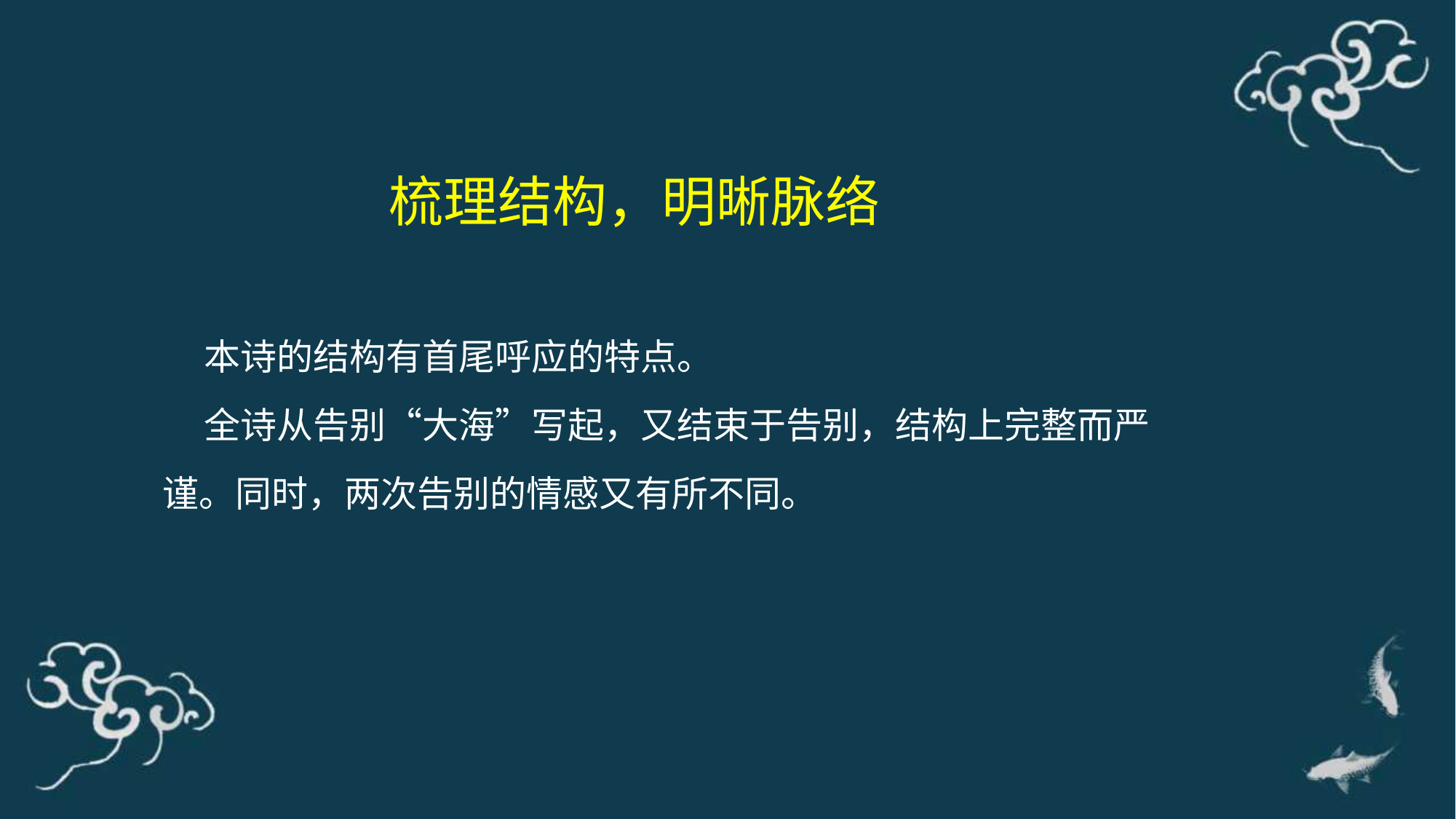

梳理结构，明晰脉络
    本诗的结构有首尾呼应的特点。
    全诗从告别“大海”写起，又结束于告别，结构上完整而严谨。同时，两次告别的情感又有所不同。